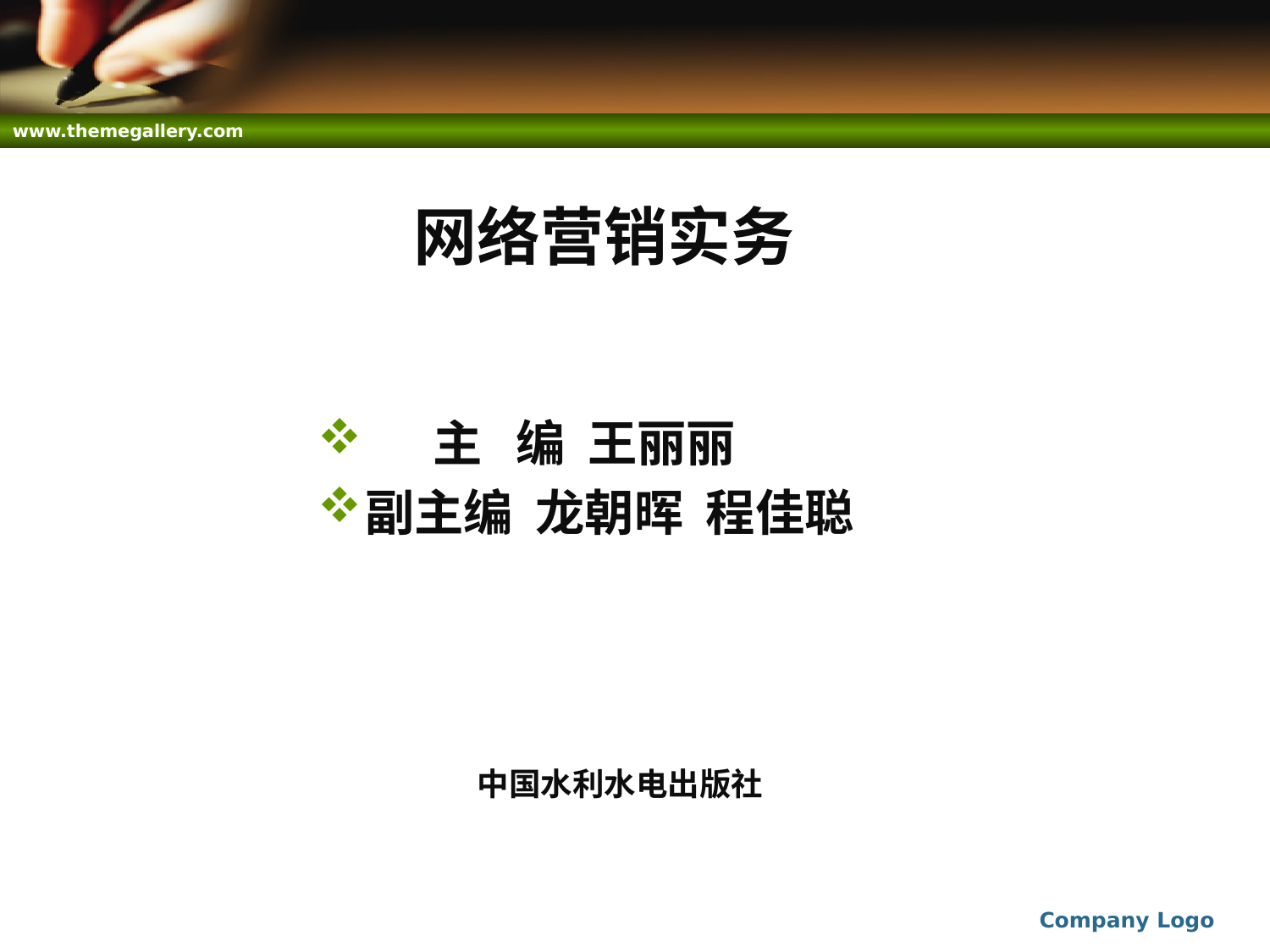

# 网络营销实务
     主   编  王丽丽
副主编  龙朝晖  程佳聪
中国水利水电出版社
Company Logo